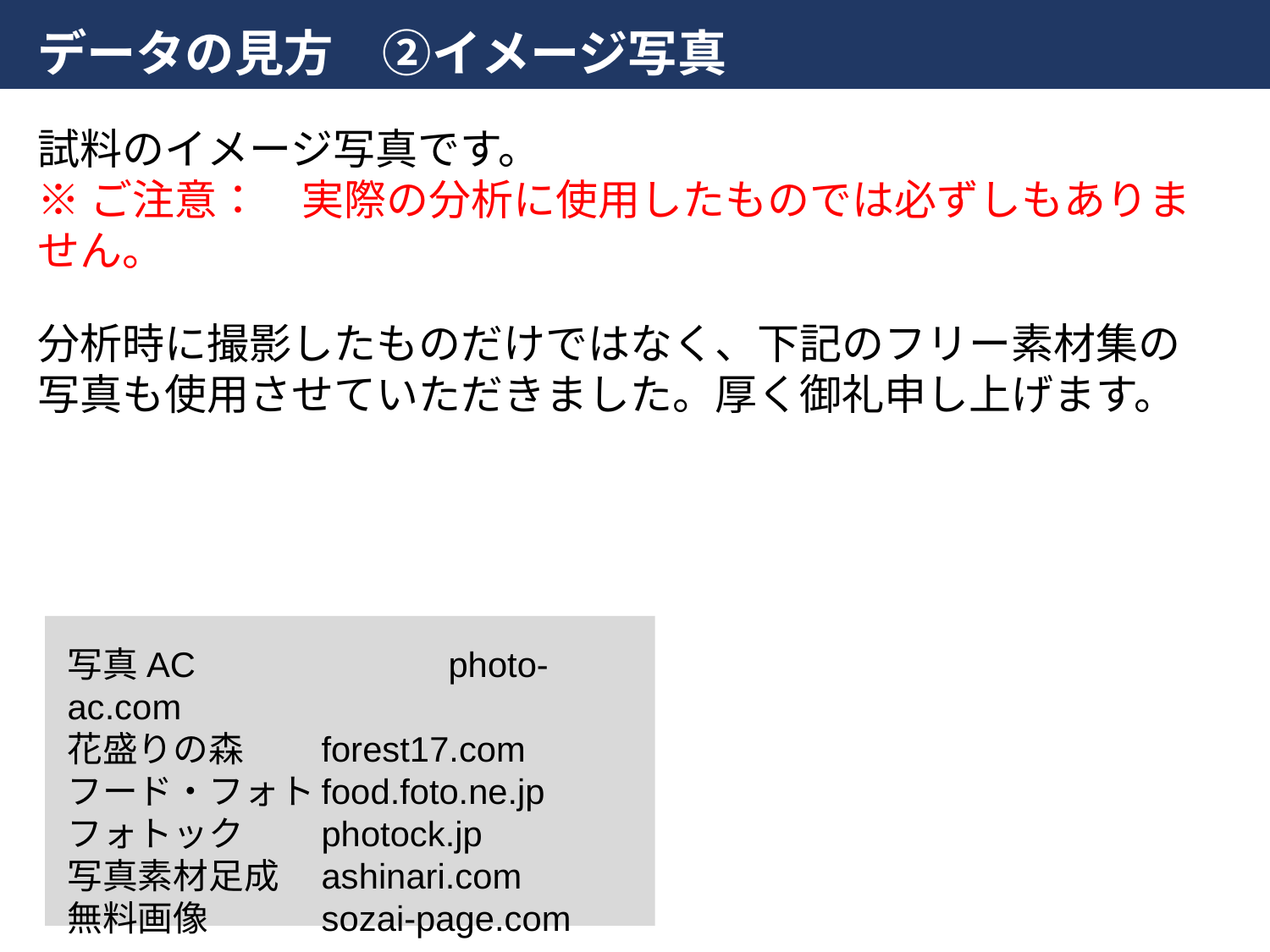

データの見方　②イメージ写真
試料のイメージ写真です。
※ご注意：　実際の分析に使用したものでは必ずしもありません。

分析時に撮影したものだけではなく、下記のフリー素材集の写真も使用させていただきました。厚く御礼申し上げます。

写真AC		photo-ac.com
花盛りの森	forest17.com
フード・フォト	food.foto.ne.jp
フォトック	photock.jp
写真素材足成	ashinari.com
無料画像	sozai-page.com